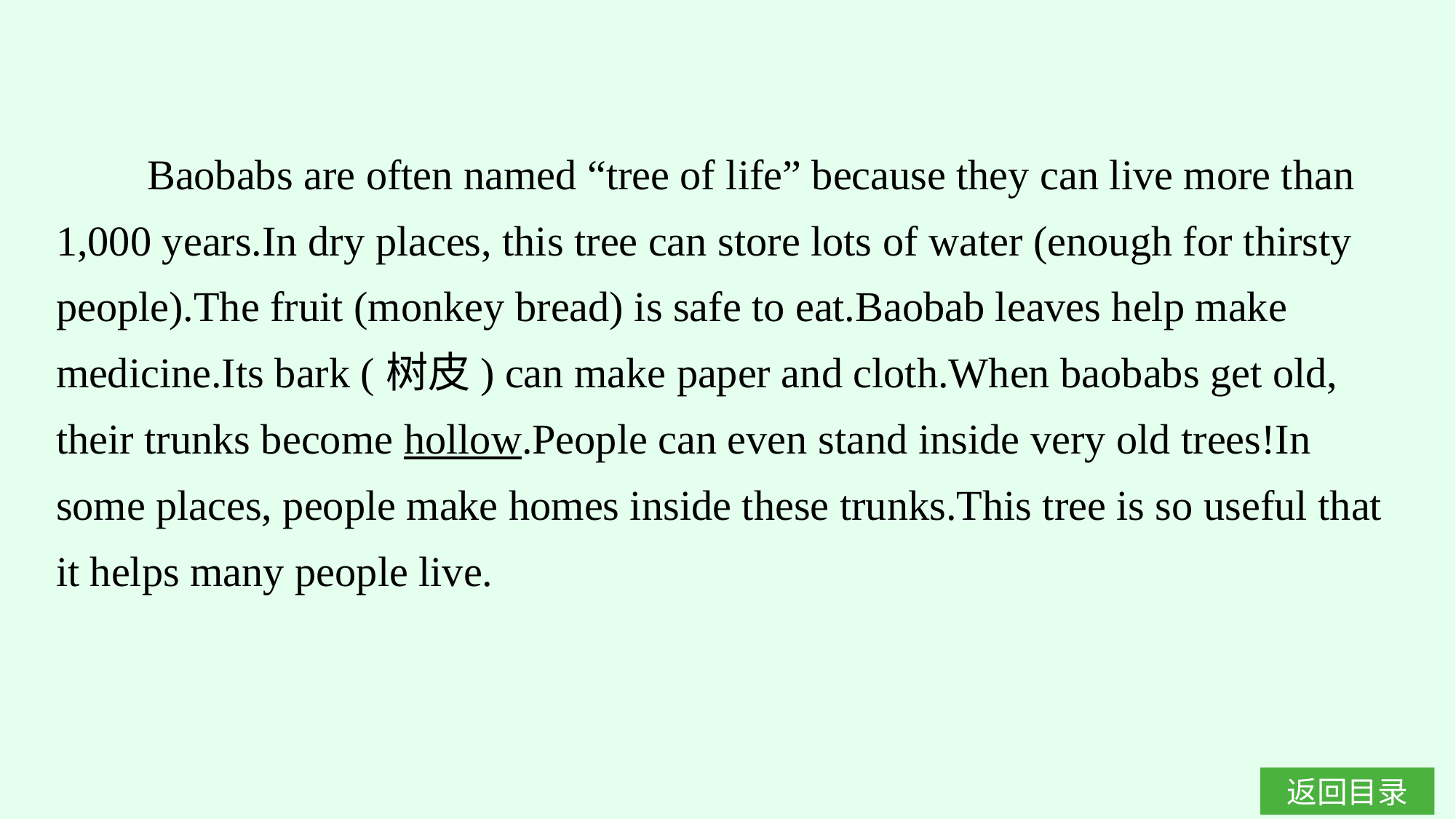

Baobabs are often named “tree of life” because they can live more than 1,000 years.In dry places, this tree can store lots of water (enough for thirsty people).The fruit (monkey bread) is safe to eat.Baobab leaves help make medicine.Its bark (树皮) can make paper and cloth.When baobabs get old, their trunks become hollow.People can even stand inside very old trees!In some places, people make homes inside these trunks.This tree is so useful that it helps many people live.